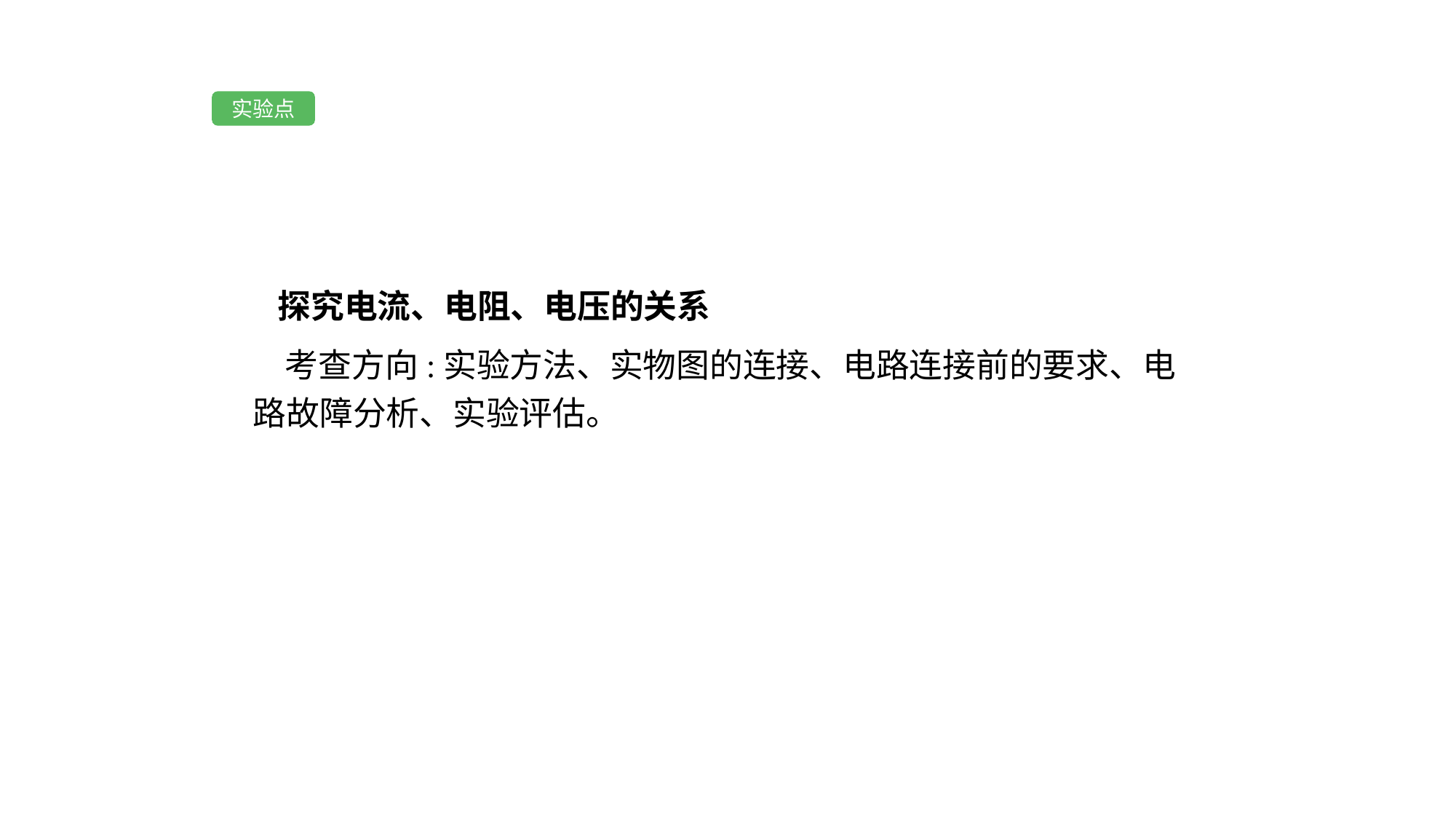

实验点
   探究电流、电阻、电压的关系
考查方向:实验方法、实物图的连接、电路连接前的要求、电路故障分析、实验评估。